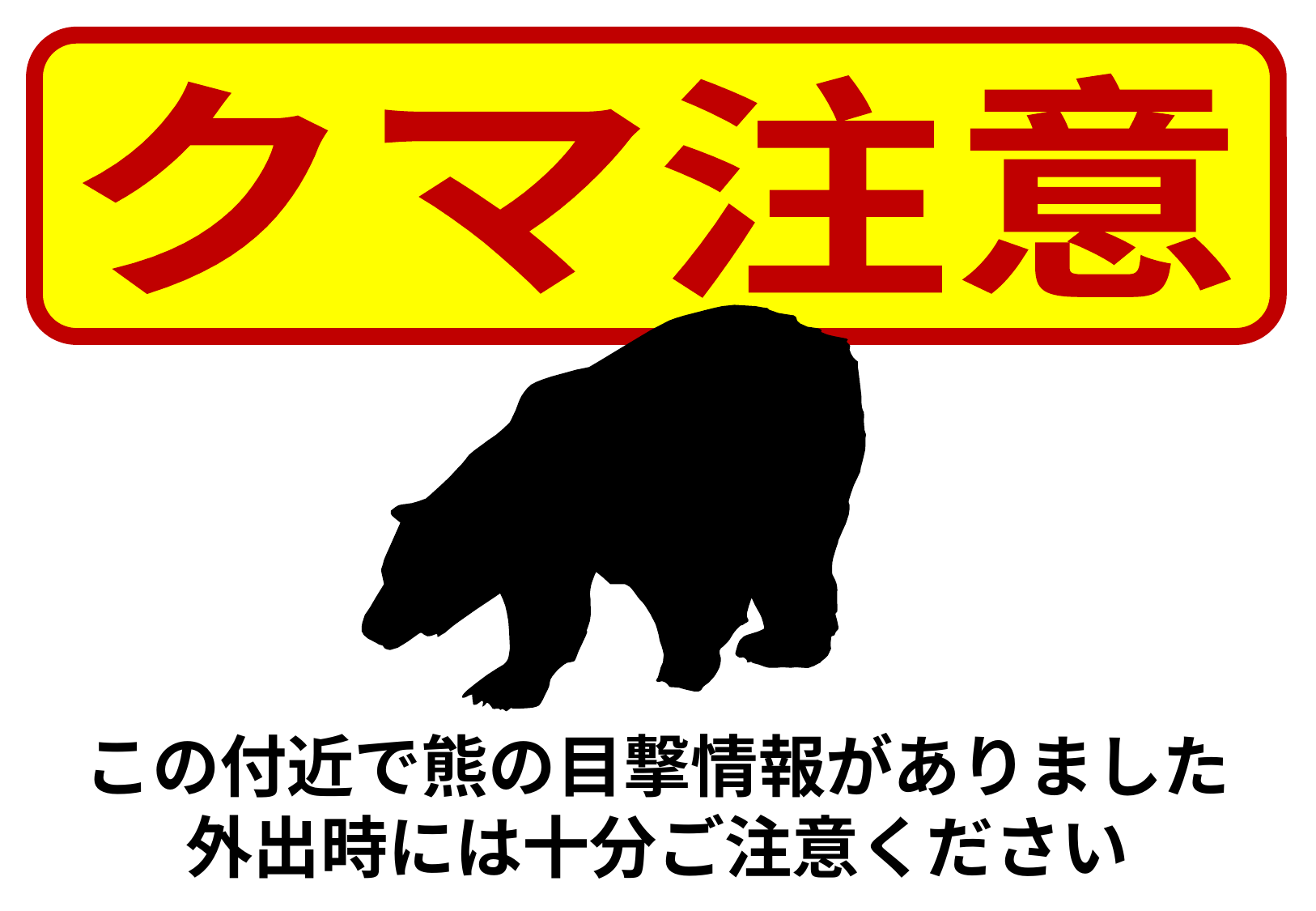

クマ注意

この付近で熊の目撃情報がありました
外出時には十分ご注意ください